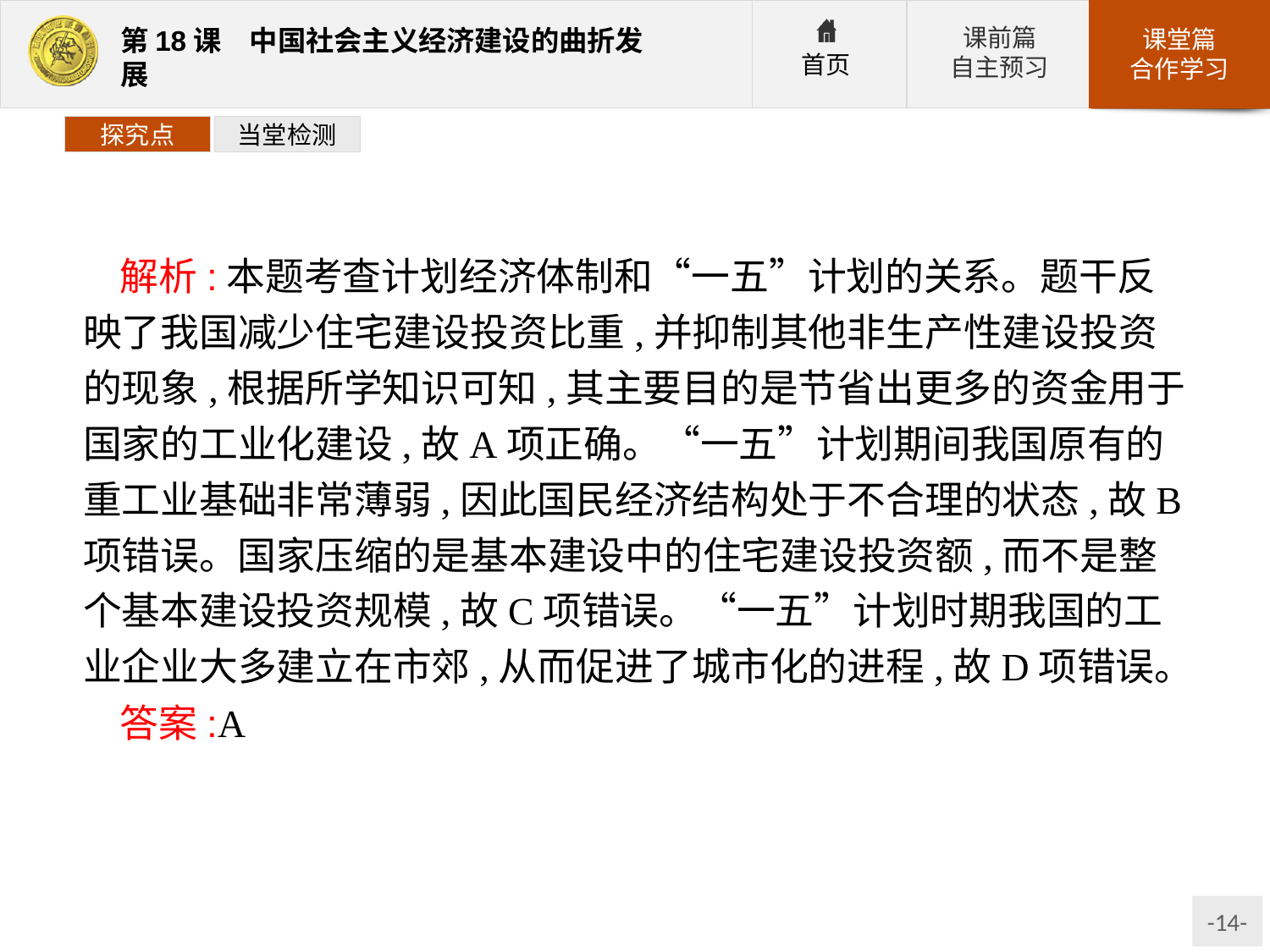

探究点
当堂检测
解析:本题考查计划经济体制和“一五”计划的关系。题干反映了我国减少住宅建设投资比重,并抑制其他非生产性建设投资的现象,根据所学知识可知,其主要目的是节省出更多的资金用于国家的工业化建设,故A项正确。“一五”计划期间我国原有的重工业基础非常薄弱,因此国民经济结构处于不合理的状态,故B项错误。国家压缩的是基本建设中的住宅建设投资额,而不是整个基本建设投资规模,故C项错误。“一五”计划时期我国的工业企业大多建立在市郊,从而促进了城市化的进程,故D项错误。
答案:A